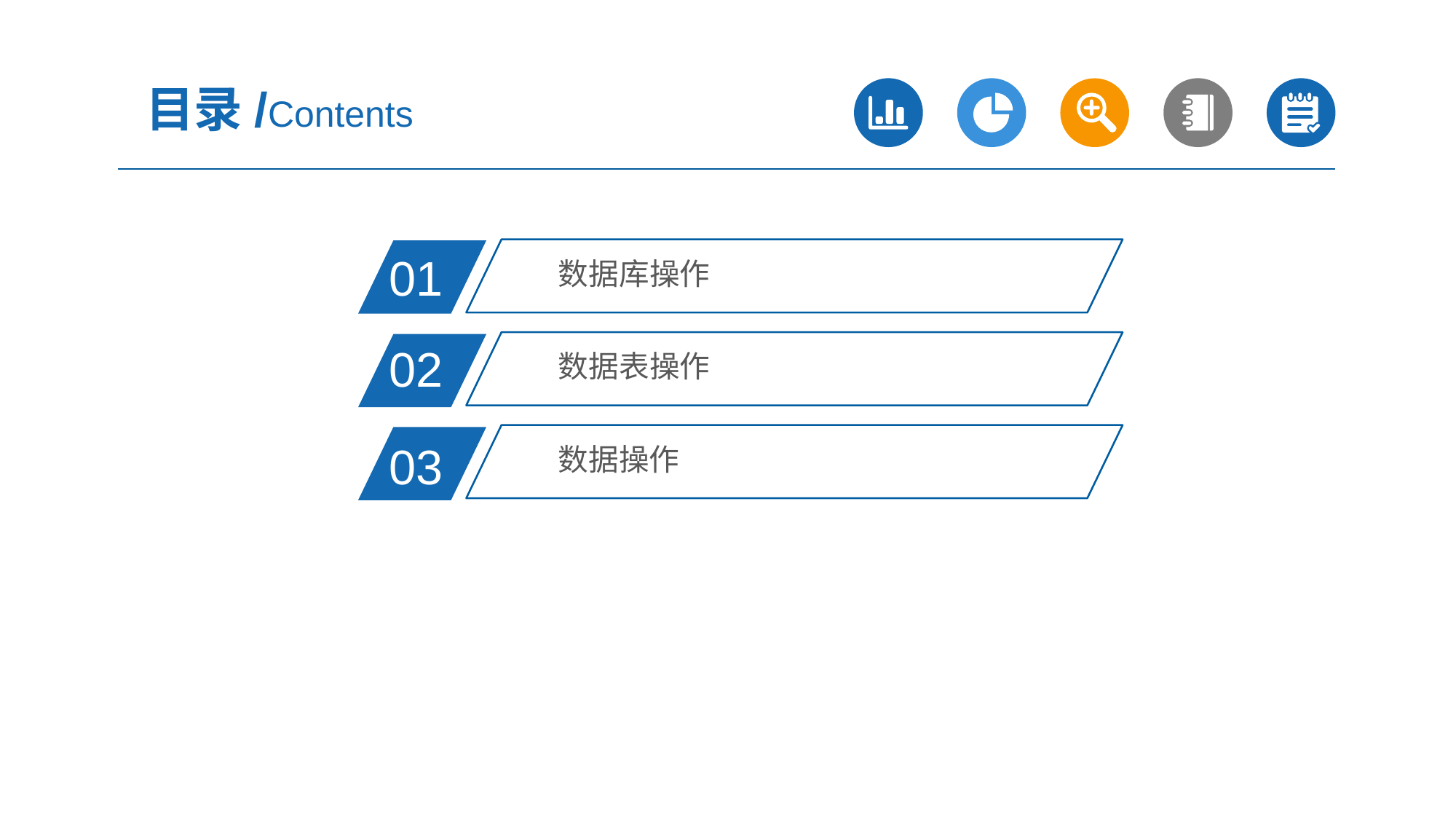

目录/Contents

数据库操作

01

数据表操作
02

数据操作

03